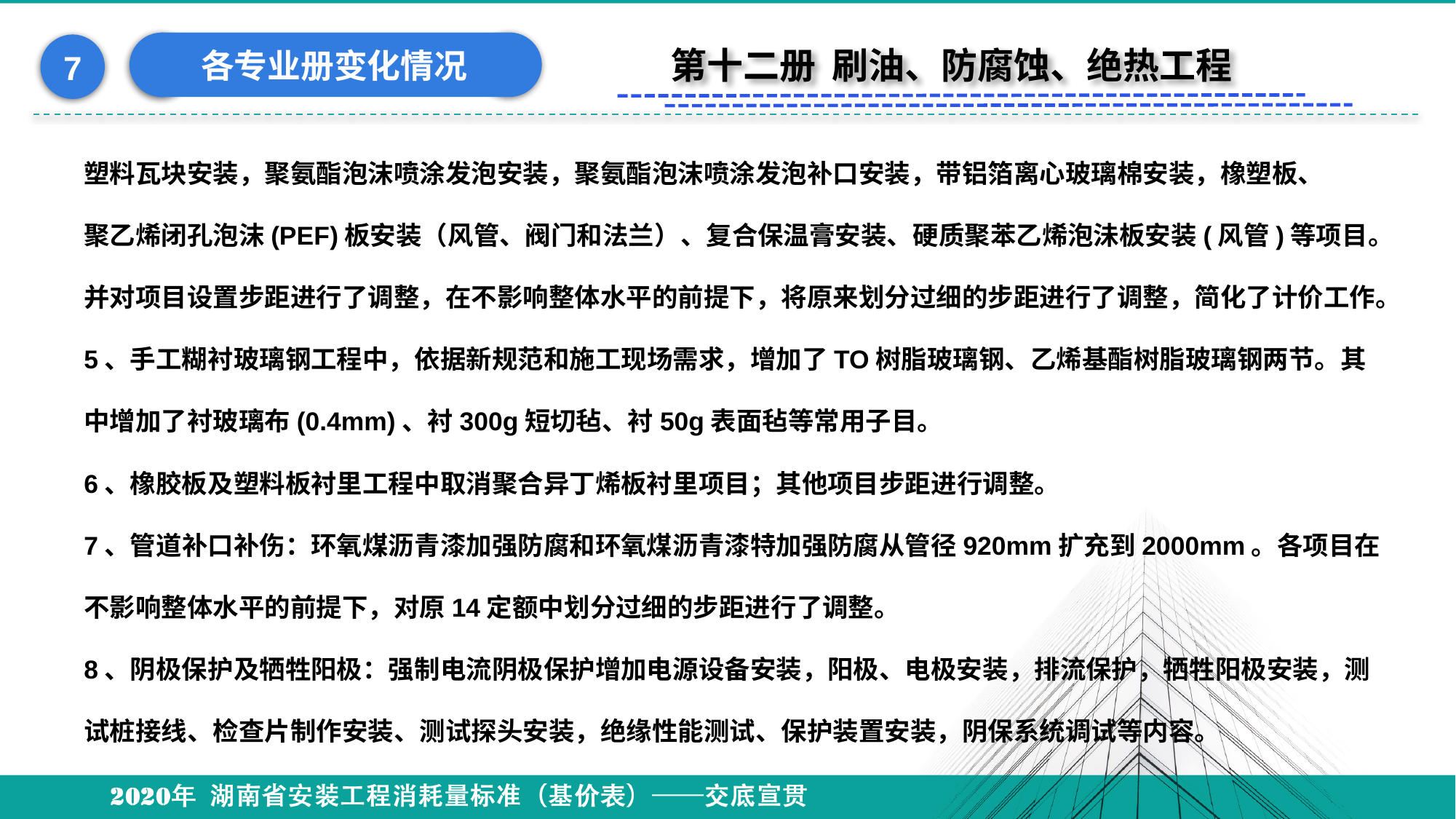

各专业册变化情况

7
第十二册  刷油、防腐蚀、绝热工程
塑料瓦块安装，聚氨酯泡沫喷涂发泡安装，聚氨酯泡沫喷涂发泡补口安装，带铝箔离心玻璃棉安装，橡塑板、
聚乙烯闭孔泡沫(PEF)板安装（风管、阀门和法兰）、复合保温膏安装、硬质聚苯乙烯泡沬板安装(风管)等项目。并对项目设置步距进行了调整，在不影响整体水平的前提下，将原来划分过细的步距进行了调整，简化了计价工作。
5、手工糊衬玻璃钢工程中，依据新规范和施工现场需求，增加了TO树脂玻璃钢、乙烯基酯树脂玻璃钢两节。其中增加了衬玻璃布(0.4mm)、衬300g短切毡、衬50g表面毡等常用子目。
6、橡胶板及塑料板衬里工程中取消聚合异丁烯板衬里项目；其他项目步距进行调整。
7、管道补口补伤：环氧煤沥青漆加强防腐和环氧煤沥青漆特加强防腐从管径920mm扩充到2000mm。各项目在不影响整体水平的前提下，对原14定额中划分过细的步距进行了调整。
8、阴极保护及牺牲阳极：强制电流阴极保护增加电源设备安装，阳极、电极安装，排流保护，牺牲阳极安装，测试桩接线、检查片制作安装、测试探头安装，绝缘性能测试、保护装置安装，阴保系统调试等内容。